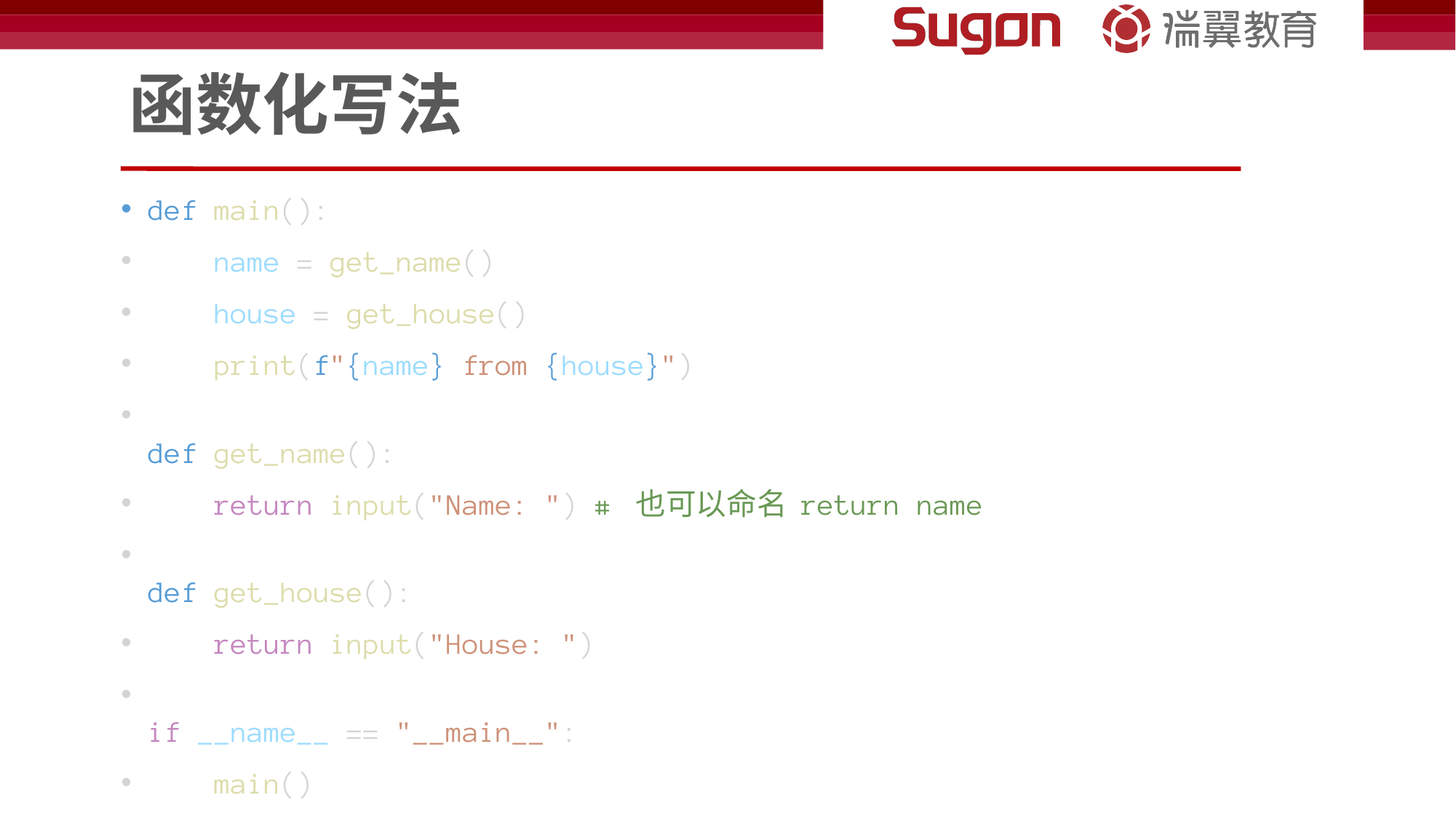

# 函数化写法
def main():
    name = get_name()
    house = get_house()
    print(f"{name} from {house}")
def get_name():
    return input("Name: ") # 也可以命名 return name
def get_house():
    return input("House: ")
if __name__ == "__main__":
    main()